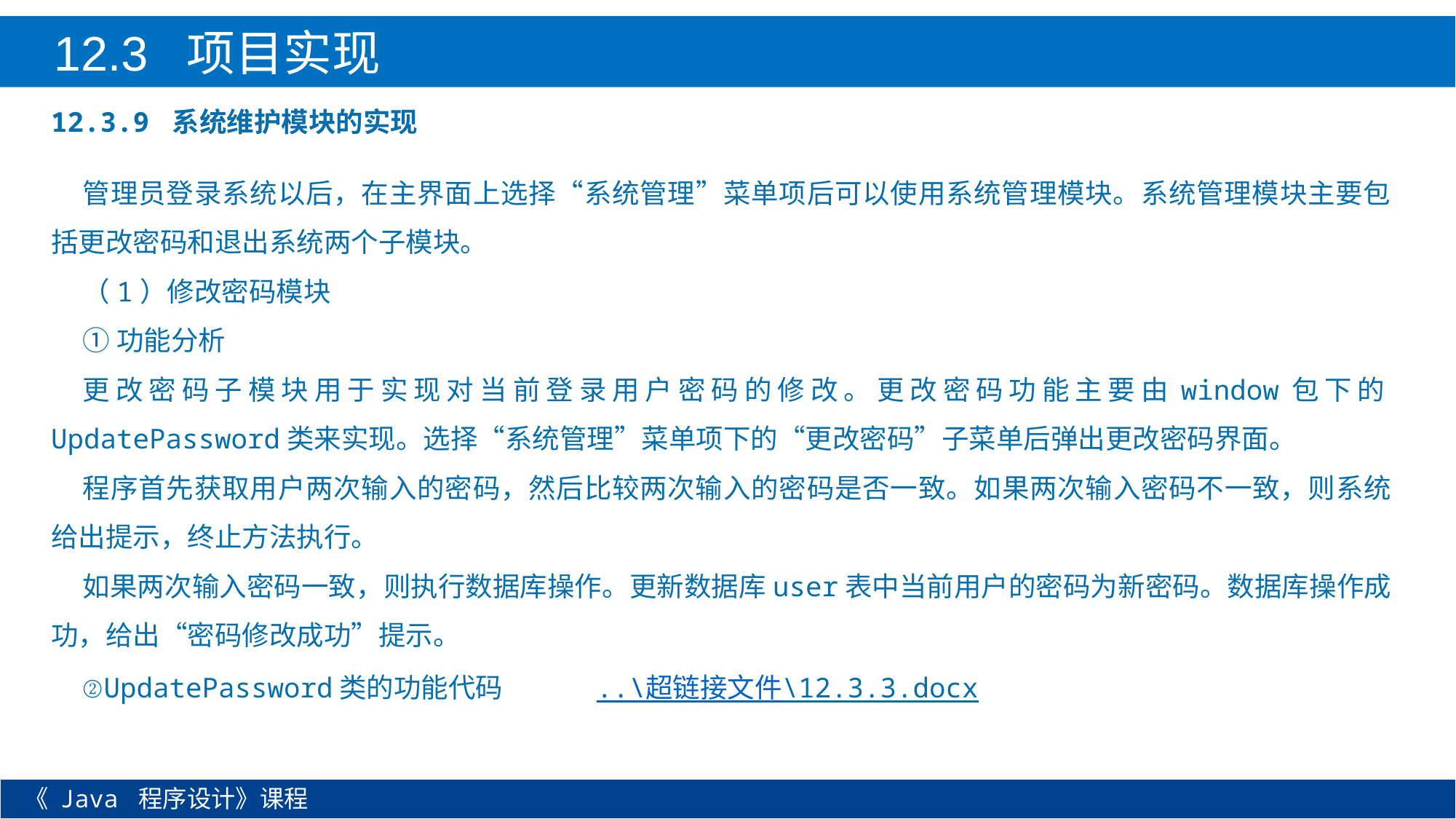

12.3  项目实现
12.3.9 系统维护模块的实现
管理员登录系统以后，在主界面上选择“系统管理”菜单项后可以使用系统管理模块。系统管理模块主要包括更改密码和退出系统两个子模块。
（1）修改密码模块
①功能分析
更改密码子模块用于实现对当前登录用户密码的修改。更改密码功能主要由window包下的UpdatePassword类来实现。选择“系统管理”菜单项下的“更改密码”子菜单后弹出更改密码界面。
程序首先获取用户两次输入的密码，然后比较两次输入的密码是否一致。如果两次输入密码不一致，则系统给出提示，终止方法执行。
如果两次输入密码一致，则执行数据库操作。更新数据库user表中当前用户的密码为新密码。数据库操作成功，给出“密码修改成功”提示。
②UpdatePassword类的功能代码              ..\超链接文件\12.3.3.docx
《 Java 程序设计》课程